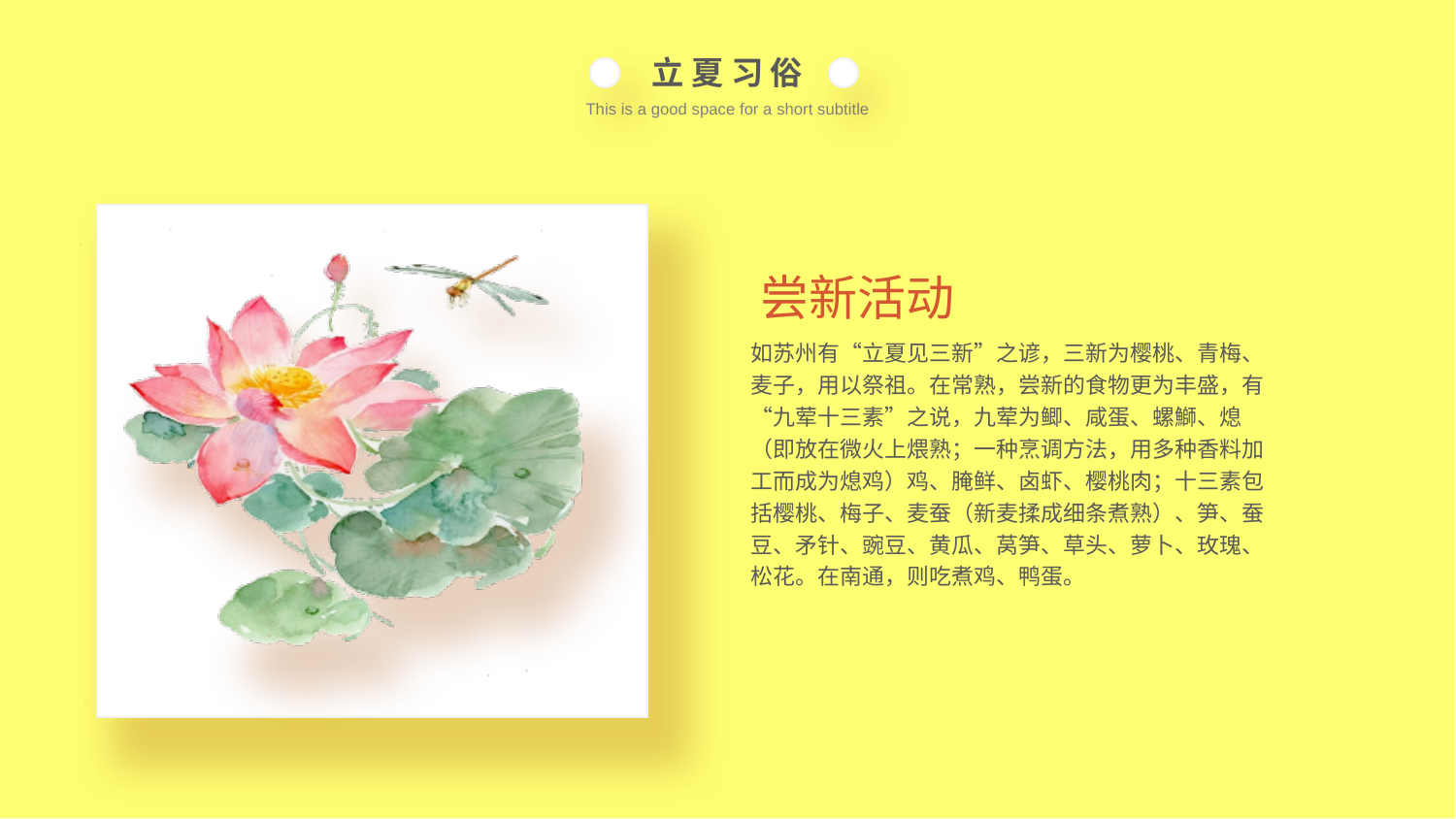

立 夏 习 俗

This is a good space for a short subtitle

尝新活动
如苏州有“立夏见三新”之谚，三新为樱桃、青梅、麦子，用以祭祖。在常熟，尝新的食物更为丰盛，有“九荤十三素”之说，九荤为鲫、咸蛋、螺鰤、熄（即放在微火上煨熟；一种烹调方法，用多种香料加工而成为熄鸡）鸡、腌鲜、卤虾、樱桃肉；十三素包括樱桃、梅子、麦蚕（新麦揉成细条煮熟）、笋、蚕豆、矛针、豌豆、黄瓜、莴笋、草头、萝卜、玫瑰、松花。在南通，则吃煮鸡、鸭蛋。